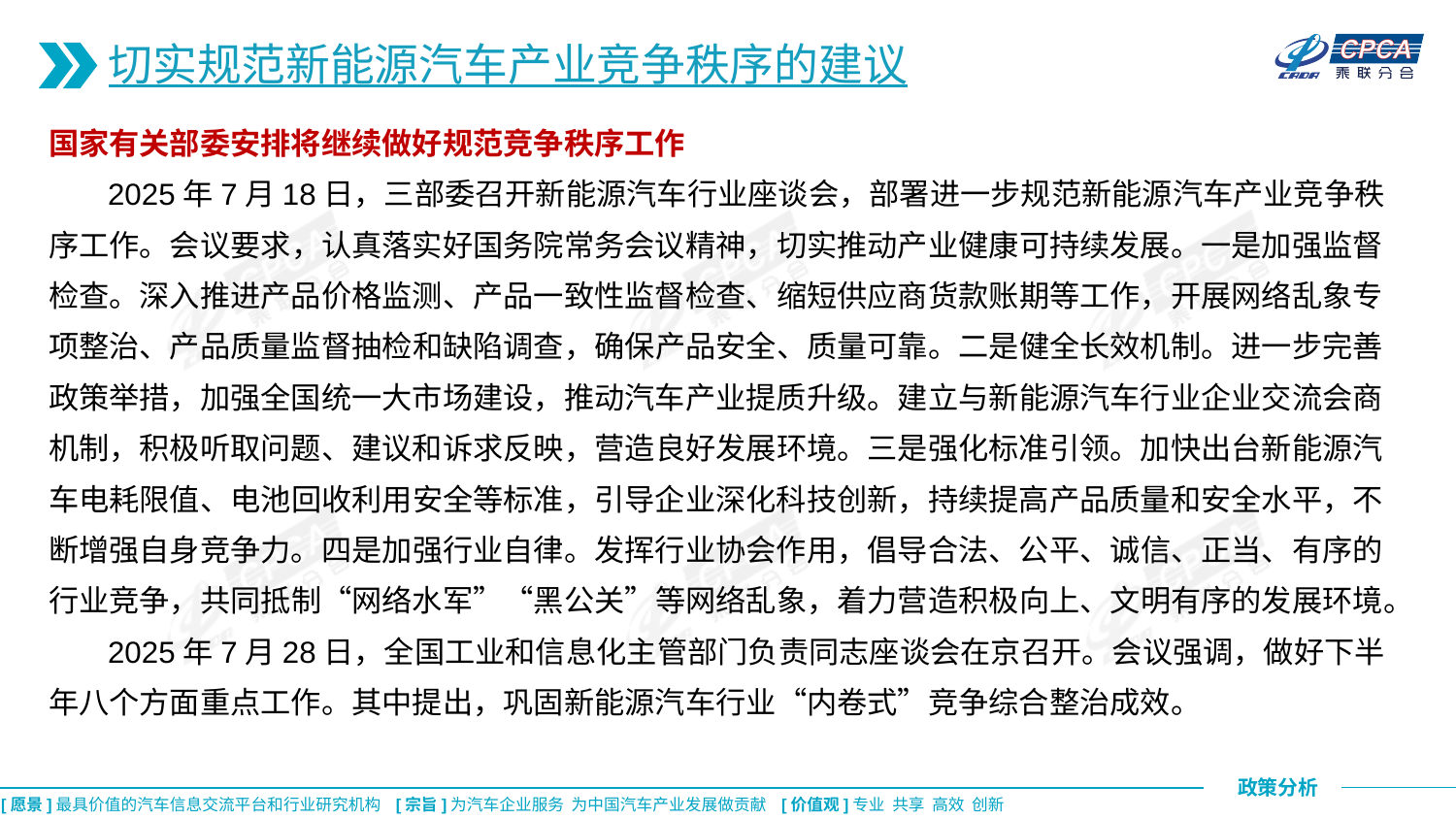

切实规范新能源汽车产业竞争秩序的建议
国家有关部委安排将继续做好规范竞争秩序工作
       2025年7月18日，三部委召开新能源汽车行业座谈会，部署进一步规范新能源汽车产业竞争秩序工作。会议要求，认真落实好国务院常务会议精神，切实推动产业健康可持续发展。一是加强监督检查。深入推进产品价格监测、产品一致性监督检查、缩短供应商货款账期等工作，开展网络乱象专项整治、产品质量监督抽检和缺陷调查，确保产品安全、质量可靠。二是健全长效机制。进一步完善政策举措，加强全国统一大市场建设，推动汽车产业提质升级。建立与新能源汽车行业企业交流会商机制，积极听取问题、建议和诉求反映，营造良好发展环境。三是强化标准引领。加快出台新能源汽车电耗限值、电池回收利用安全等标准，引导企业深化科技创新，持续提高产品质量和安全水平，不断增强自身竞争力。四是加强行业自律。发挥行业协会作用，倡导合法、公平、诚信、正当、有序的行业竞争，共同抵制“网络水军”“黑公关”等网络乱象，着力营造积极向上、文明有序的发展环境。
       2025年7月28日，全国工业和信息化主管部门负责同志座谈会在京召开。会议强调，做好下半年八个方面重点工作。其中提出，巩固新能源汽车行业“内卷式”竞争综合整治成效。